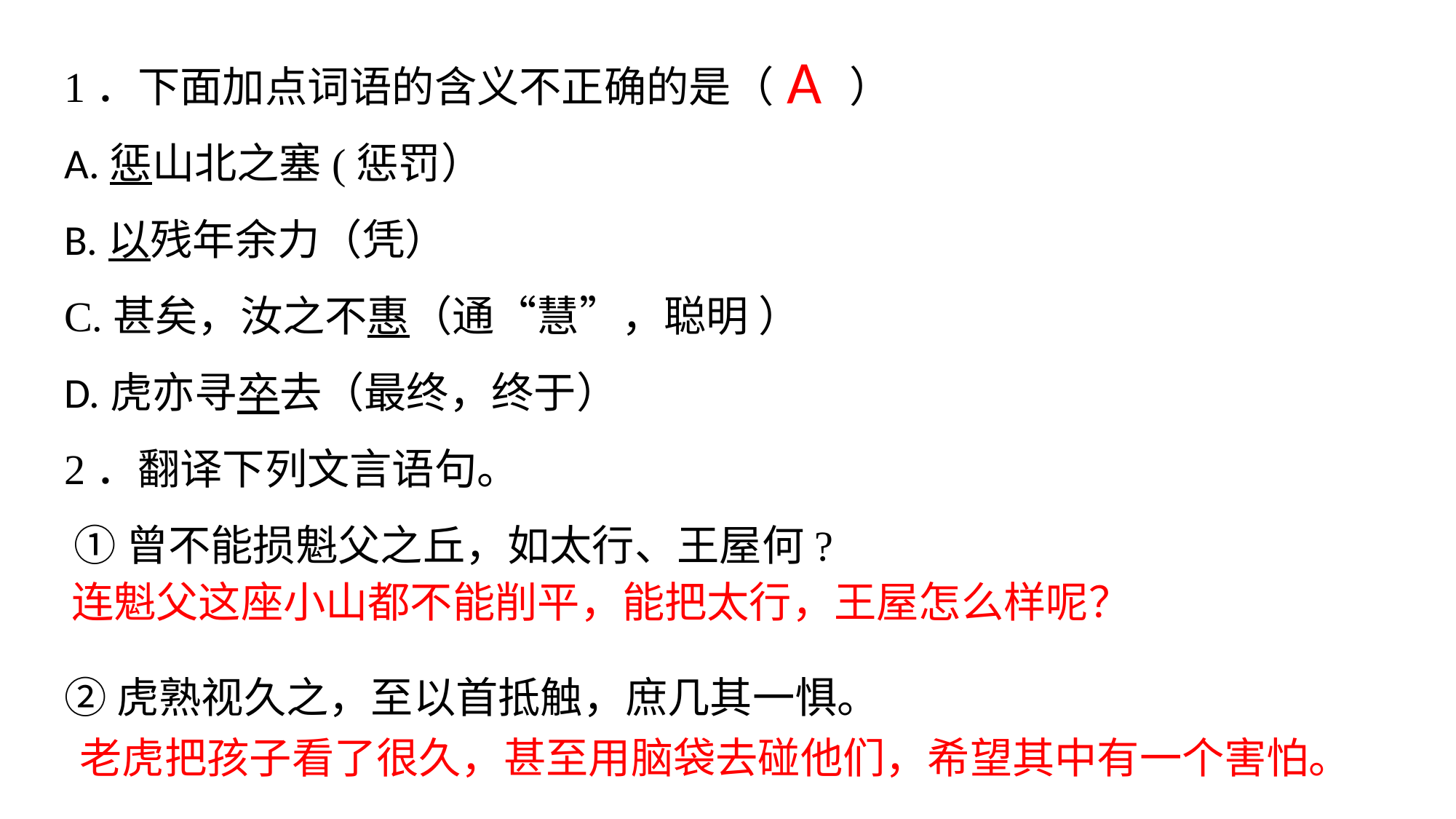

1．下面加点词语的含义不正确的是（        ）
A.惩山北之塞(惩罚）
B.以残年余力（凭）
C.甚矣，汝之不惠（通“慧”，聪明 ）
D.虎亦寻卒去（最终，终于）
2．翻译下列文言语句。
 ①曾不能损魁父之丘，如太行、王屋何?

②虎熟视久之，至以首抵触，庶几其一惧。
A
连魁父这座小山都不能削平，能把太行，王屋怎么样呢？

老虎把孩子看了很久，甚至用脑袋去碰他们，希望其中有一个害怕。